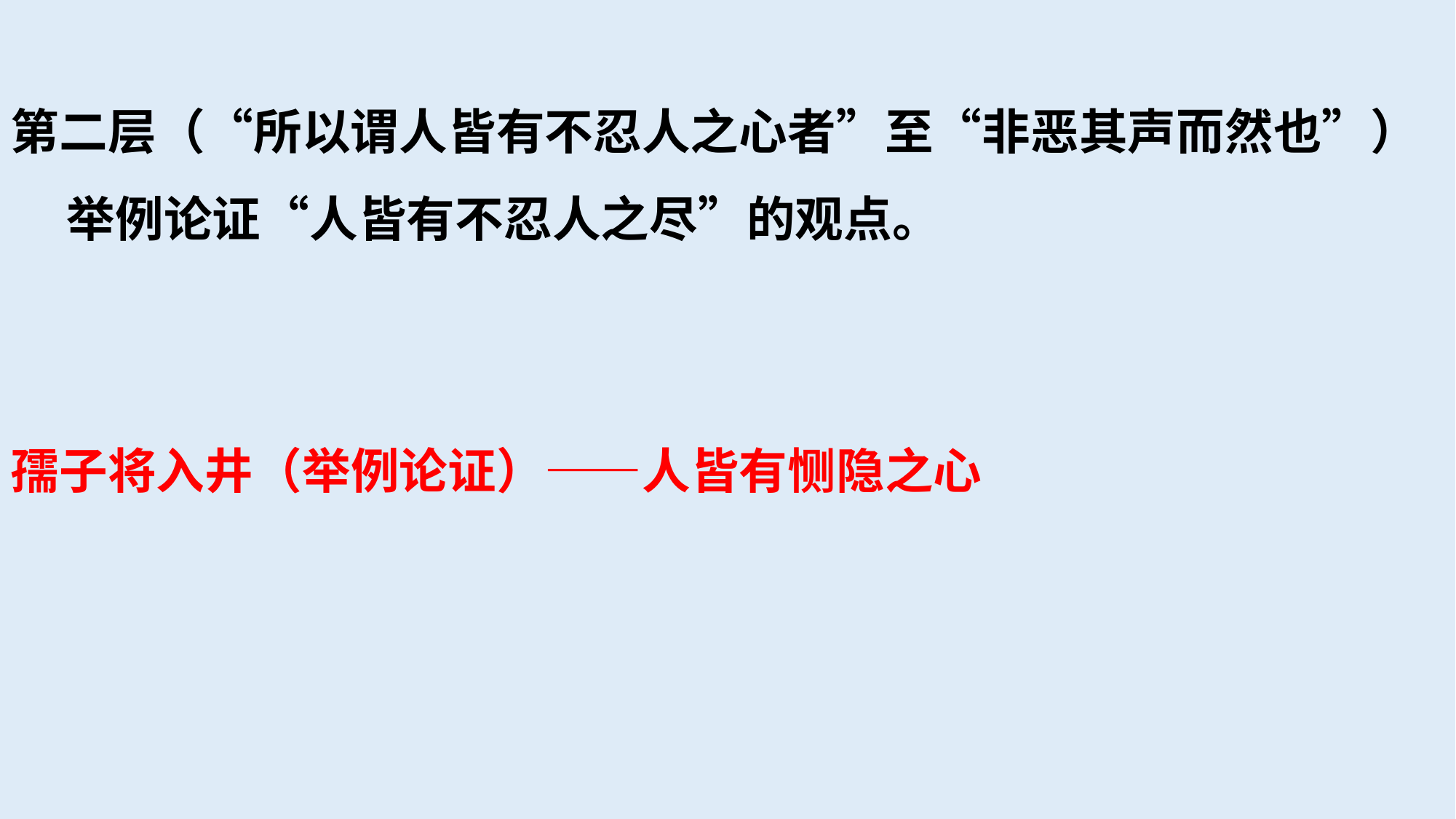

第二层（“所以谓人皆有不忍人之心者”至“非恶其声而然也”）
    举例论证“人皆有不忍人之尽”的观点。
孺子将入井（举例论证）——人皆有恻隐之心